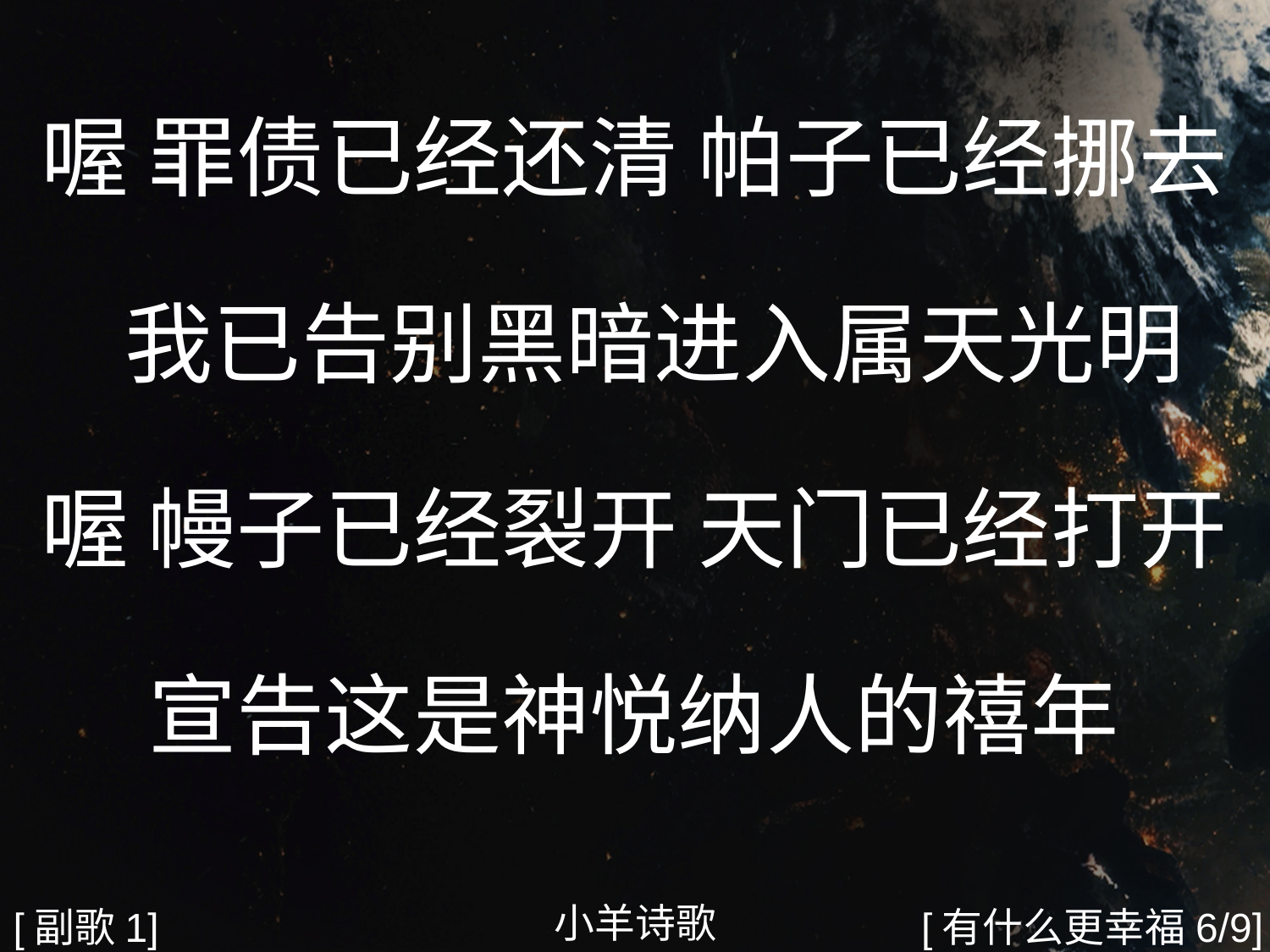

喔 罪债已经还清 帕子已经挪去

 我已告别黑暗进入属天光明

喔 幔子已经裂开 天门已经打开

宣告这是神悦纳人的禧年

#

小羊诗歌
[副歌1]
[有什么更幸福6/9]